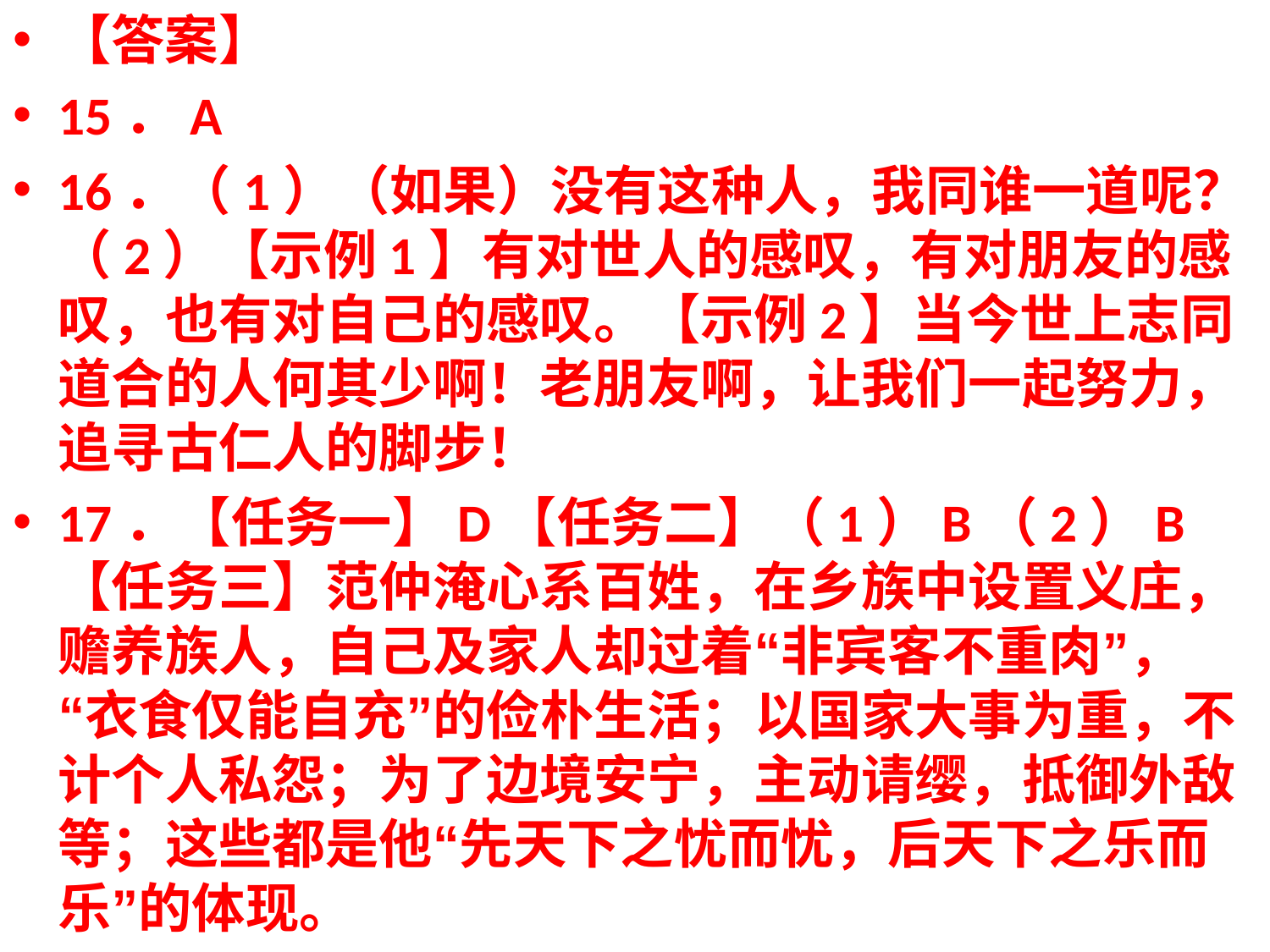

【答案】
15．A
16．（1）（如果）没有这种人，我同谁一道呢？（2）【示例1】有对世人的感叹，有对朋友的感叹，也有对自己的感叹。【示例2】当今世上志同道合的人何其少啊！老朋友啊，让我们一起努力，追寻古仁人的脚步！
17．【任务一】D【任务二】（1）B（2）B【任务三】范仲淹心系百姓，在乡族中设置义庄，赡养族人，自己及家人却过着“非宾客不重肉”，“衣食仅能自充”的俭朴生活；以国家大事为重，不计个人私怨；为了边境安宁，主动请缨，抵御外敌等；这些都是他“先天下之忧而忧，后天下之乐而乐”的体现。

#